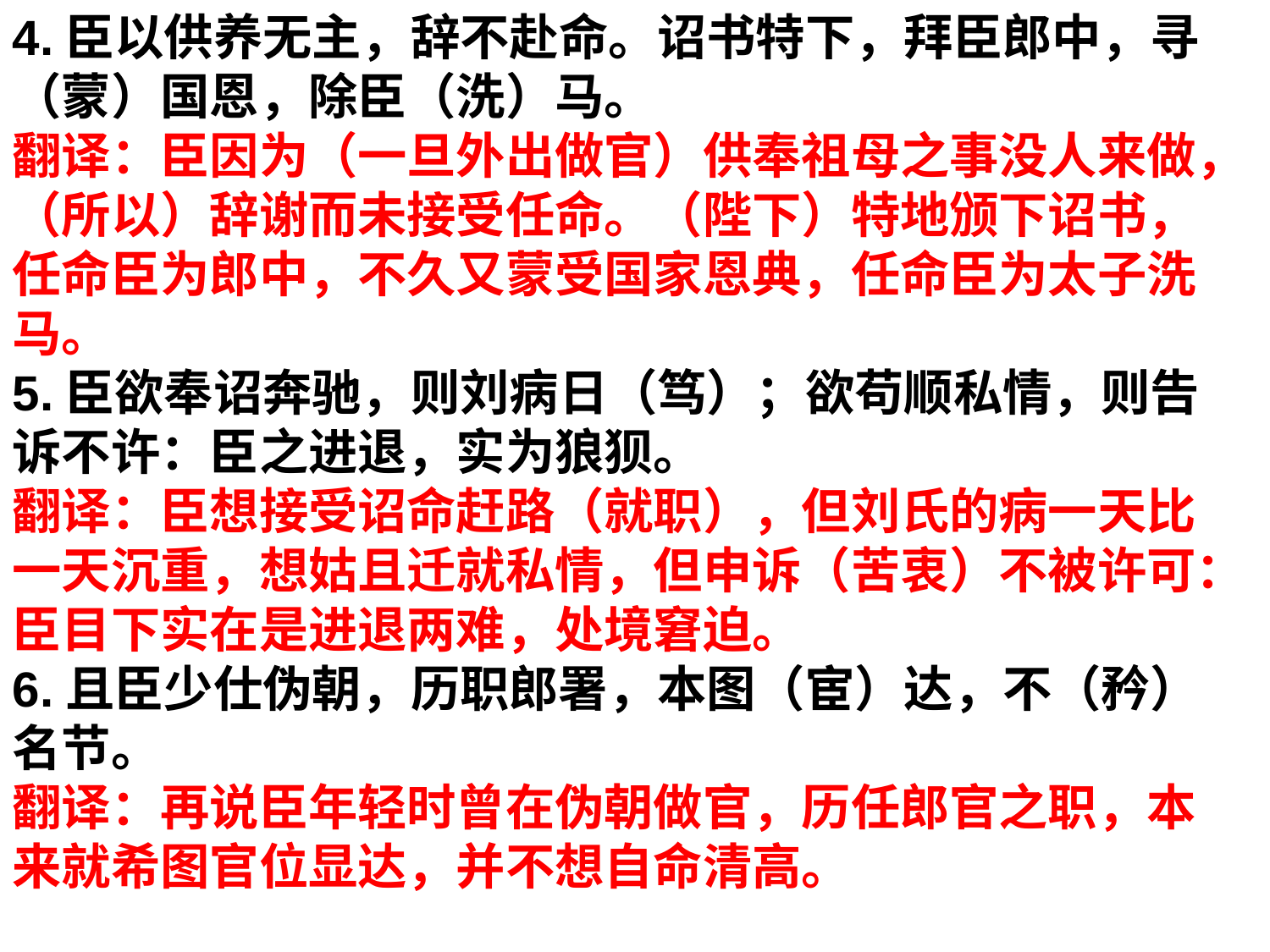

4.臣以供养无主，辞不赴命。诏书特下，拜臣郎中，寻（蒙）国恩，除臣（洗）马。
翻译：臣因为（一旦外出做官）供奉祖母之事没人来做，（所以）辞谢而未接受任命。（陛下）特地颁下诏书，任命臣为郎中，不久又蒙受国家恩典，任命臣为太子洗马。
5.臣欲奉诏奔驰，则刘病日（笃）；欲苟顺私情，则告诉不许：臣之进退，实为狼狈。
翻译：臣想接受诏命赶路（就职），但刘氏的病一天比一天沉重，想姑且迁就私情，但申诉（苦衷）不被许可：臣目下实在是进退两难，处境窘迫。
6.且臣少仕伪朝，历职郎署，本图（宦）达，不（矜）名节。
翻译：再说臣年轻时曾在伪朝做官，历任郎官之职，本来就希图官位显达，并不想自命清高。